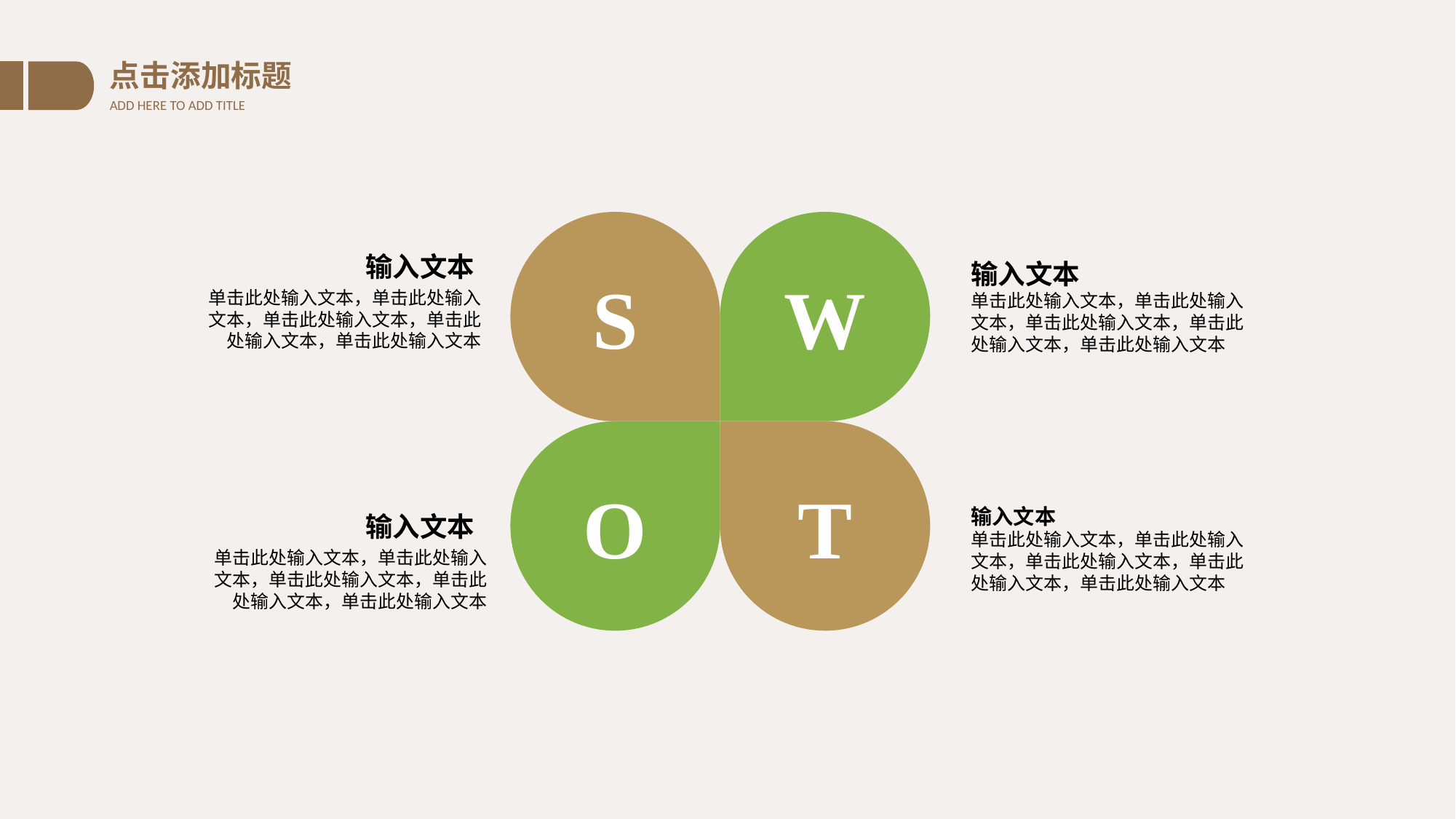

点击添加标题

ADD HERE TO ADD TITLE
S
W
输入文本
输入文本
单击此处输入文本，单击此处输入文本，单击此处输入文本，单击此处输入文本，单击此处输入文本
单击此处输入文本，单击此处输入文本，单击此处输入文本，单击此处输入文本，单击此处输入文本
O
T
输入文本
单击此处输入文本，单击此处输入文本，单击此处输入文本，单击此处输入文本，单击此处输入文本
输入文本
单击此处输入文本，单击此处输入文本，单击此处输入文本，单击此处输入文本，单击此处输入文本